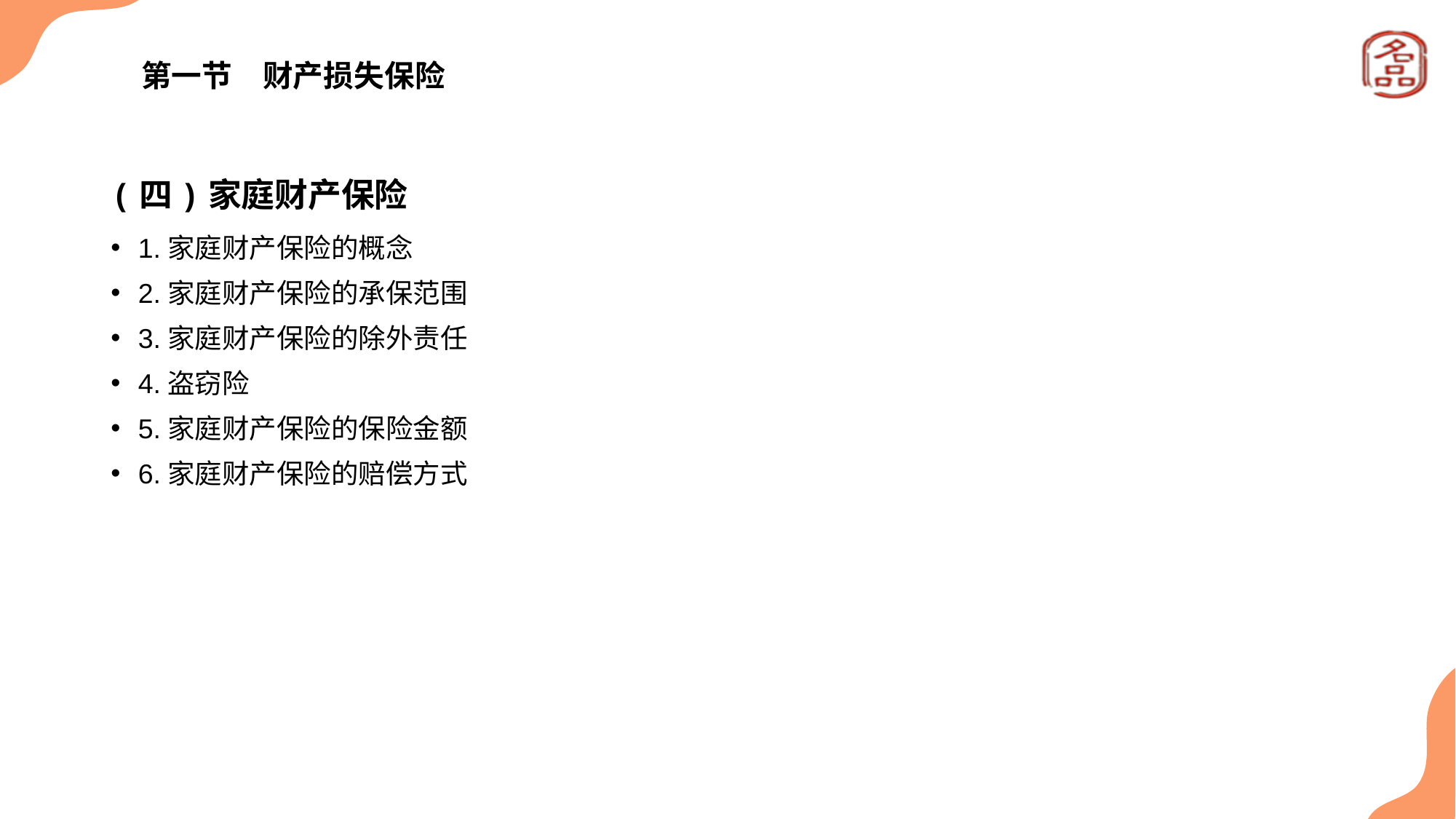

# 第一节　财产损失保险
(四)家庭财产保险
1.家庭财产保险的概念
2.家庭财产保险的承保范围
3.家庭财产保险的除外责任
4.盗窃险
5.家庭财产保险的保险金额
6.家庭财产保险的赔偿方式